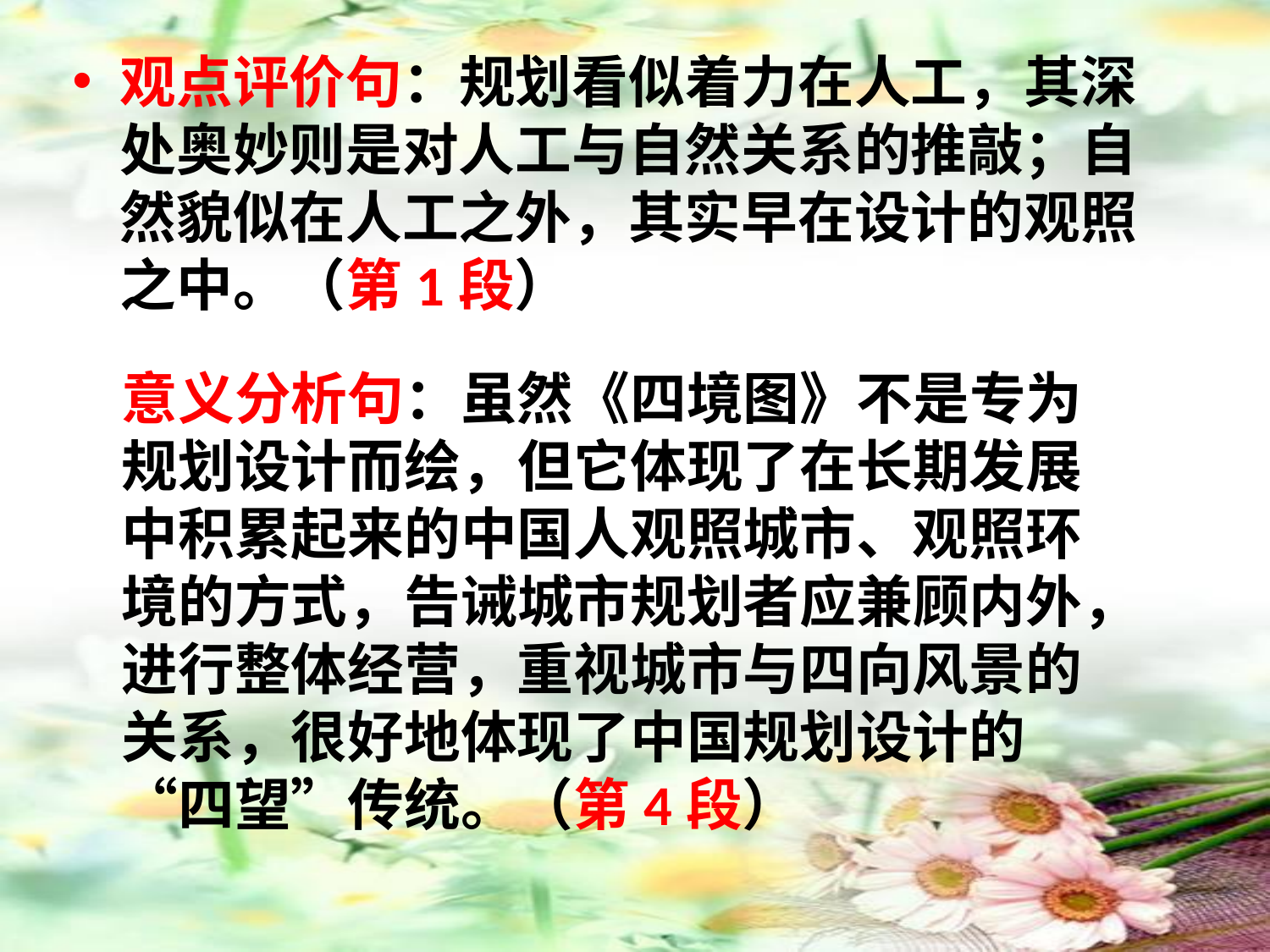

观点评价句：规划看似着力在人工，其深处奥妙则是对人工与自然关系的推敲；自然貌似在人工之外，其实早在设计的观照之中。（第1段）
意义分析句：虽然《四境图》不是专为规划设计而绘，但它体现了在长期发展中积累起来的中国人观照城市、观照环境的方式，告诫城市规划者应兼顾内外，进行整体经营，重视城市与四向风景的关系，很好地体现了中国规划设计的“四望”传统。（第4段）